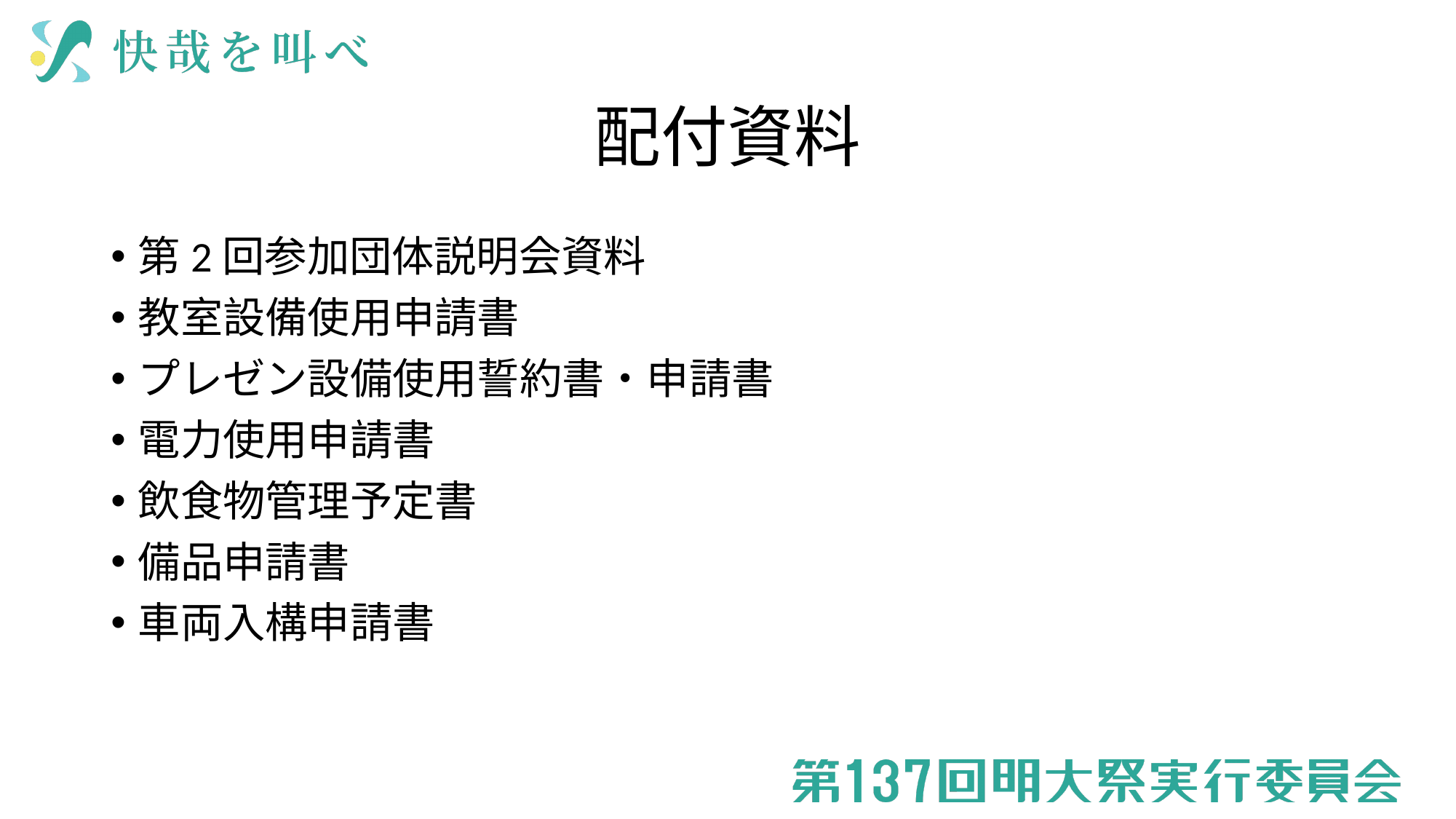

# 配付資料
第2回参加団体説明会資料
教室設備使用申請書
プレゼン設備使用誓約書・申請書
電力使用申請書
飲食物管理予定書
備品申請書
車両入構申請書